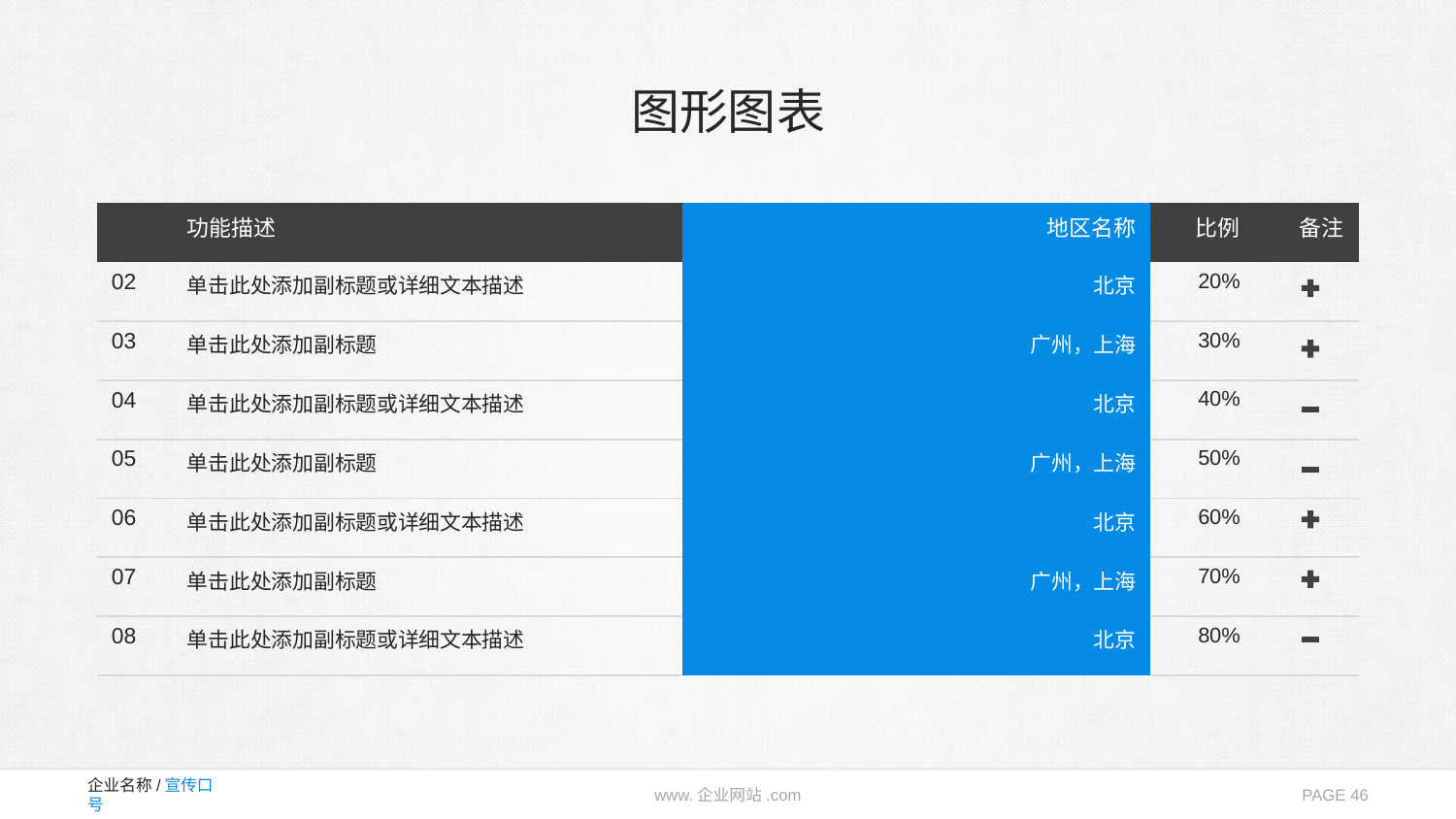

# 图形图表
|  | 功能描述 | 地区名称 | 比例 | 备注 |
| --- | --- | --- | --- | --- |
| 02 | 单击此处添加副标题或详细文本描述 | 北京 | 20% |  |
| 03 | 单击此处添加副标题 | 广州，上海 | 30% |  |
| 04 | 单击此处添加副标题或详细文本描述 | 北京 | 40% |  |
| 05 | 单击此处添加副标题 | 广州，上海 | 50% |  |
| 06 | 单击此处添加副标题或详细文本描述 | 北京 | 60% |  |
| 07 | 单击此处添加副标题 | 广州，上海 | 70% |  |
| 08 | 单击此处添加副标题或详细文本描述 | 北京 | 80% |  |

PAGE 46
www.企业网站.com